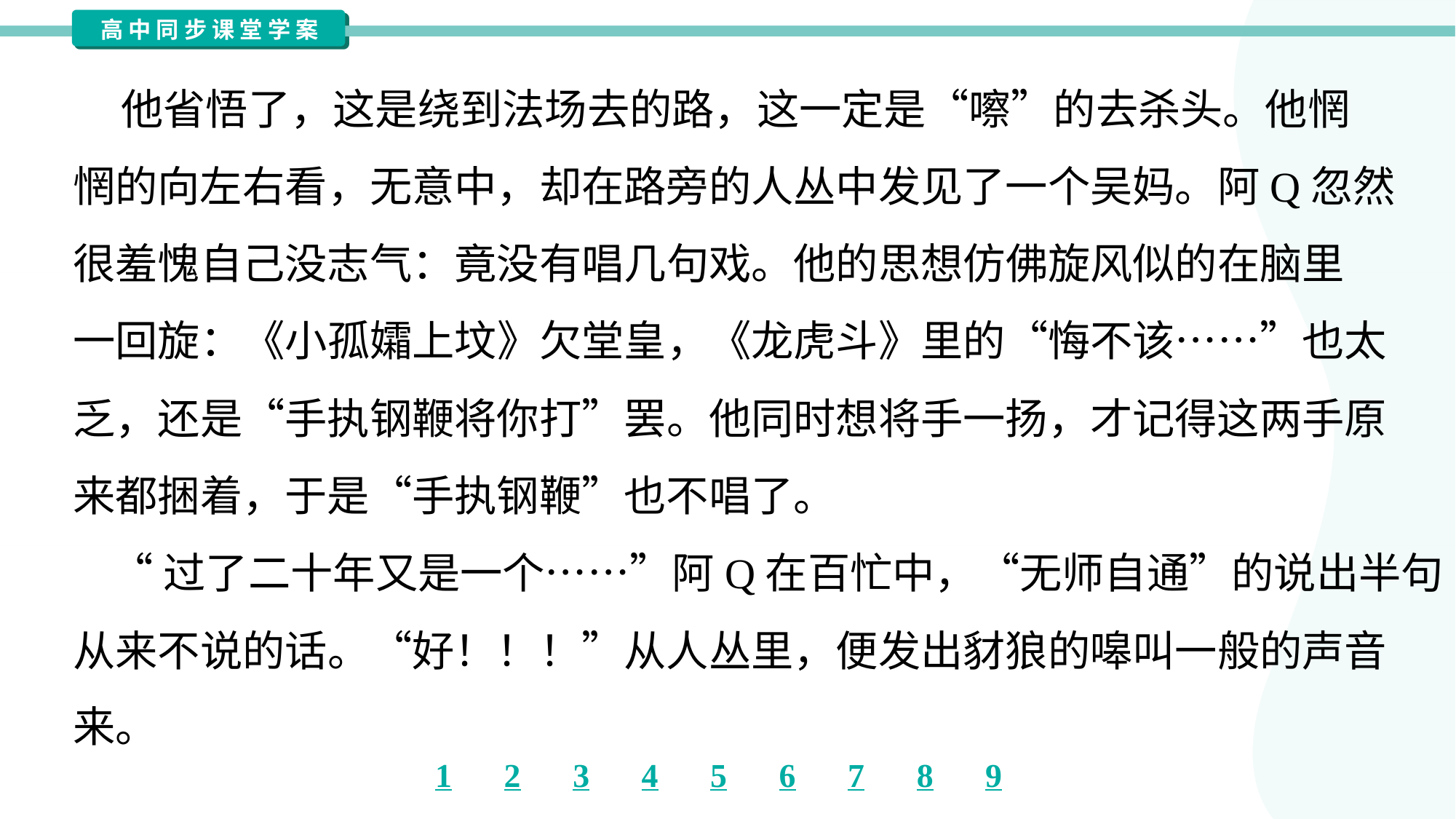

他省悟了，这是绕到法场去的路，这一定是“嚓”的去杀头。他惘
惘的向左右看，无意中，却在路旁的人丛中发见了一个吴妈。阿Q忽然
很羞愧自己没志气：竟没有唱几句戏。他的思想仿佛旋风似的在脑里
一回旋：《小孤孀上坟》欠堂皇，《龙虎斗》里的“悔不该……”也太
乏，还是“手执钢鞭将你打”罢。他同时想将手一扬，才记得这两手原
来都捆着，于是“手执钢鞭”也不唱了。
    “过了二十年又是一个……”阿Q在百忙中，“无师自通”的说出半句
从来不说的话。“好！！！”从人丛里，便发出豺狼的嗥叫一般的声音
来。#1.1.1.27